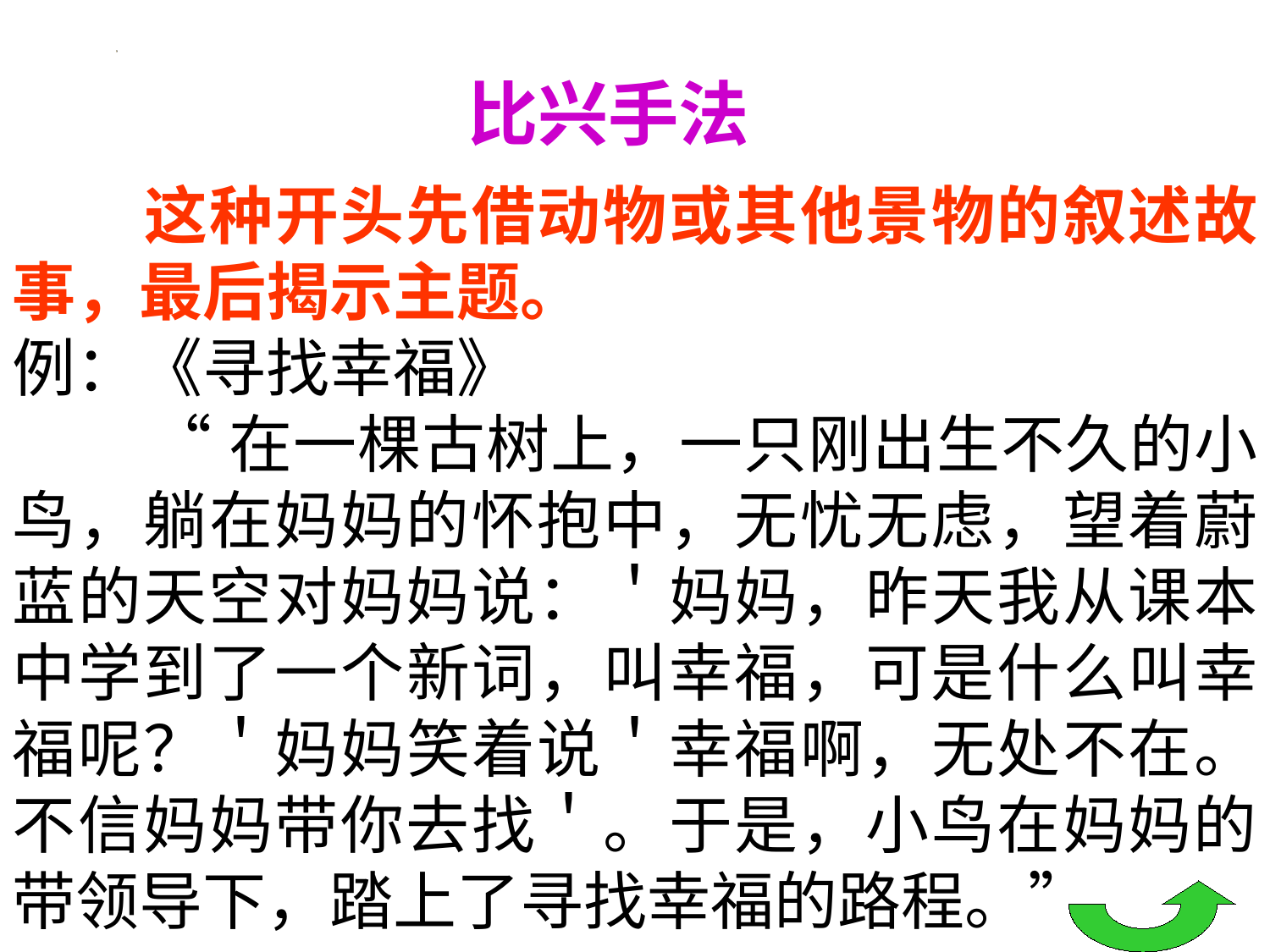

比兴手法
       这种开头先借动物或其他景物的叙述故事，最后揭示主题。
例：《寻找幸福》
         “在一棵古树上，一只刚出生不久的小鸟，躺在妈妈的怀抱中，无忧无虑，望着蔚蓝的天空对妈妈说：＇妈妈，昨天我从课本中学到了一个新词，叫幸福，可是什么叫幸福呢？＇妈妈笑着说＇幸福啊，无处不在。不信妈妈带你去找＇。于是，小鸟在妈妈的带领导下，踏上了寻找幸福的路程。”